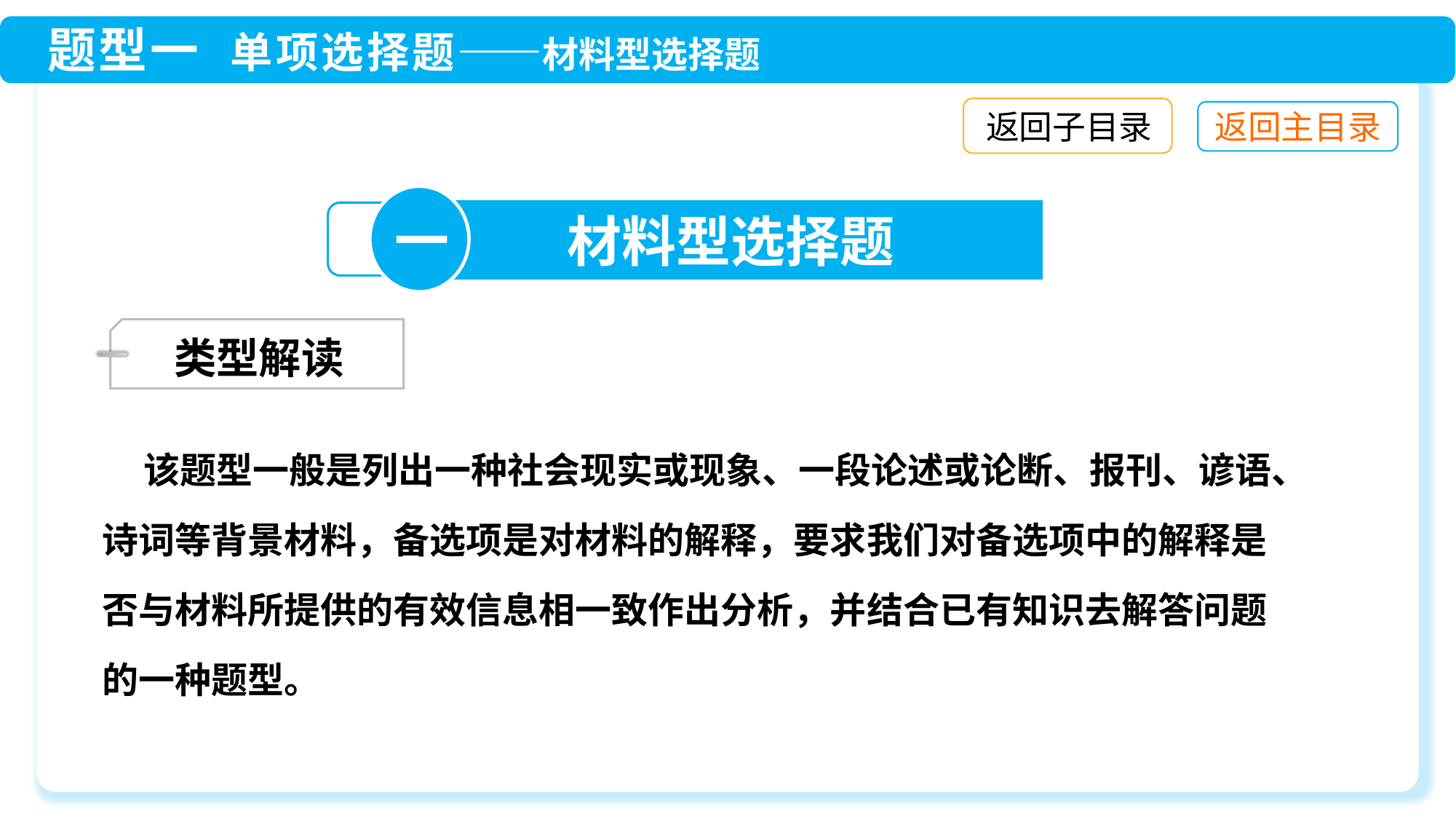

返回子目录
一
材料型选择题

类型解读

    该题型一般是列出一种社会现实或现象、一段论述或论断、报刊、谚语、诗词等背景材料，备选项是对材料的解释，要求我们对备选项中的解释是否与材料所提供的有效信息相一致作出分析，并结合已有知识去解答问题的一种题型。